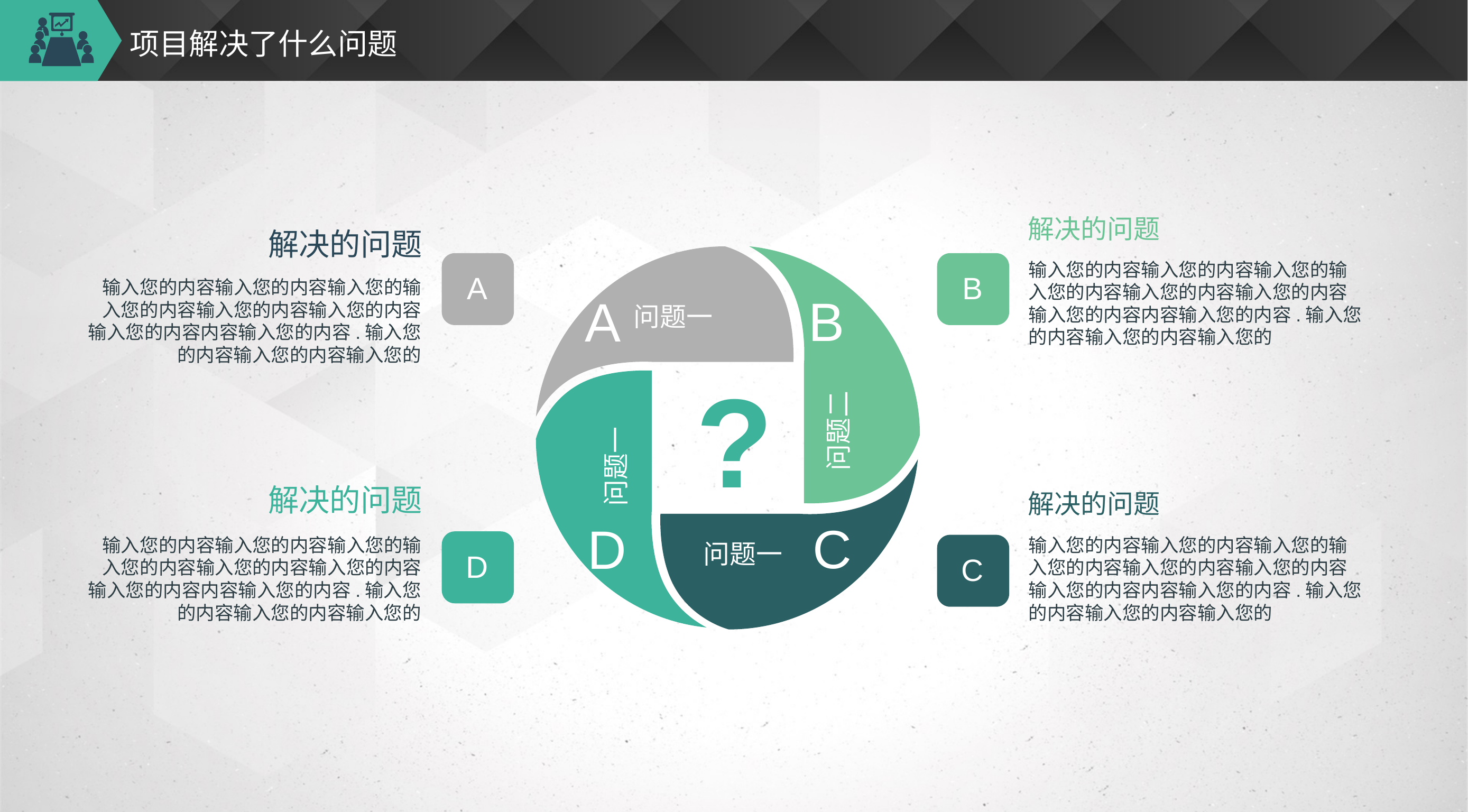

# 项目解决了什么问题
解决的问题
输入您的内容输入您的内容输入您的输入您的内容输入您的内容输入您的内容输入您的内容内容输入您的内容.输入您的内容输入您的内容输入您的
解决的问题
输入您的内容输入您的内容输入您的输入您的内容输入您的内容输入您的内容输入您的内容内容输入您的内容.输入您的内容输入您的内容输入您的

A
问题一

B
问题二

A

B
?

问题一
D

C
问题一
解决的问题
输入您的内容输入您的内容输入您的输入您的内容输入您的内容输入您的内容输入您的内容内容输入您的内容.输入您的内容输入您的内容输入您的
解决的问题
输入您的内容输入您的内容输入您的输入您的内容输入您的内容输入您的内容输入您的内容内容输入您的内容.输入您的内容输入您的内容输入您的

D

C